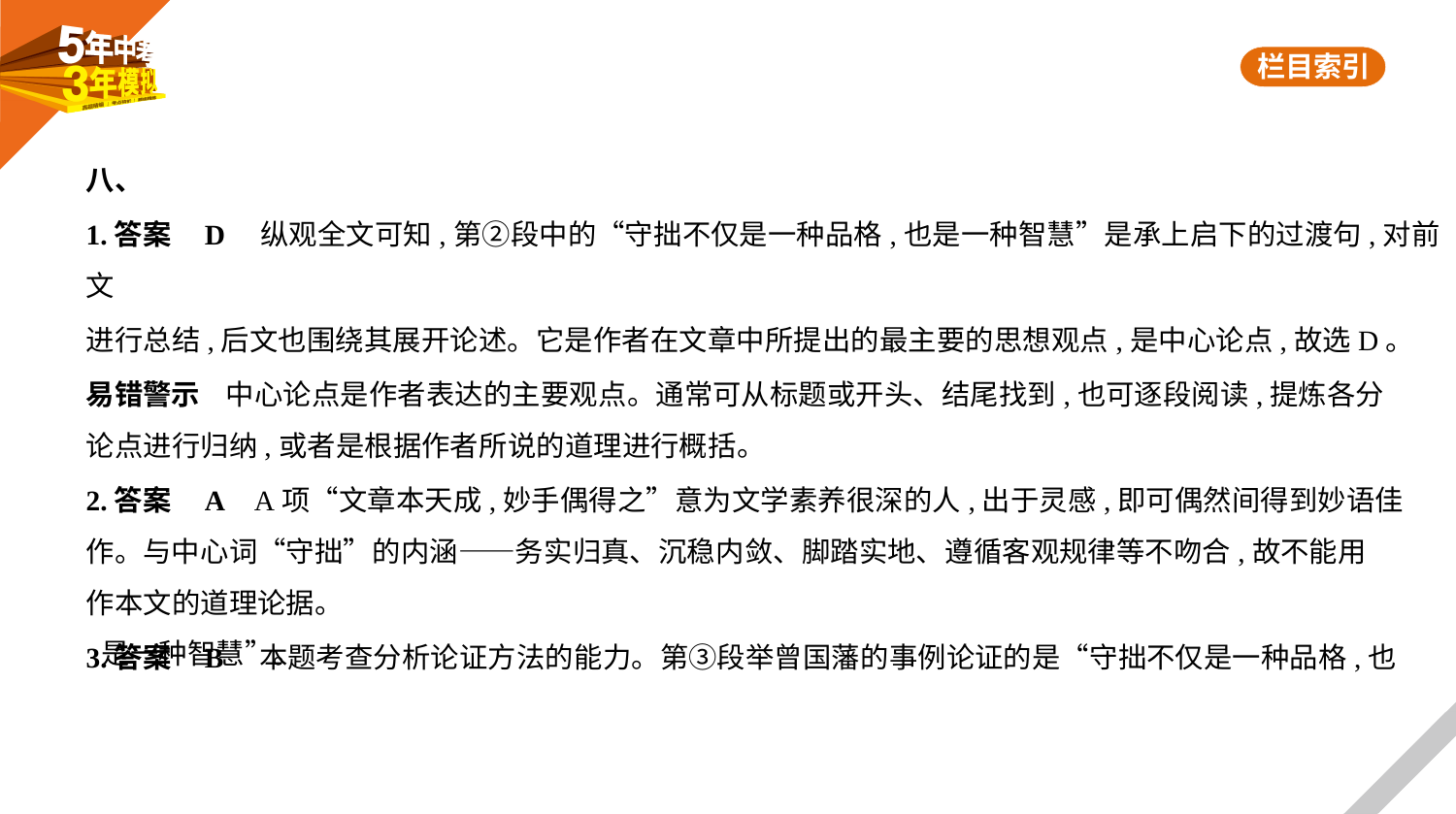

八、
1.答案    D　纵观全文可知,第②段中的“守拙不仅是一种品格,也是一种智慧”是承上启下的过渡句,对前文
进行总结,后文也围绕其展开论述。它是作者在文章中所提出的最主要的思想观点,是中心论点,故选D。
易错警示    中心论点是作者表达的主要观点。通常可从标题或开头、结尾找到,也可逐段阅读,提炼各分
论点进行归纳,或者是根据作者所说的道理进行概括。
2.答案    A    A项“文章本天成,妙手偶得之”意为文学素养很深的人,出于灵感,即可偶然间得到妙语佳
作。与中心词“守拙”的内涵——务实归真、沉稳内敛、脚踏实地、遵循客观规律等不吻合,故不能用
作本文的道理论据。
3.答案    B　本题考查分析论证方法的能力。第③段举曾国藩的事例论证的是“守拙不仅是一种品格,也
是一种智慧”。